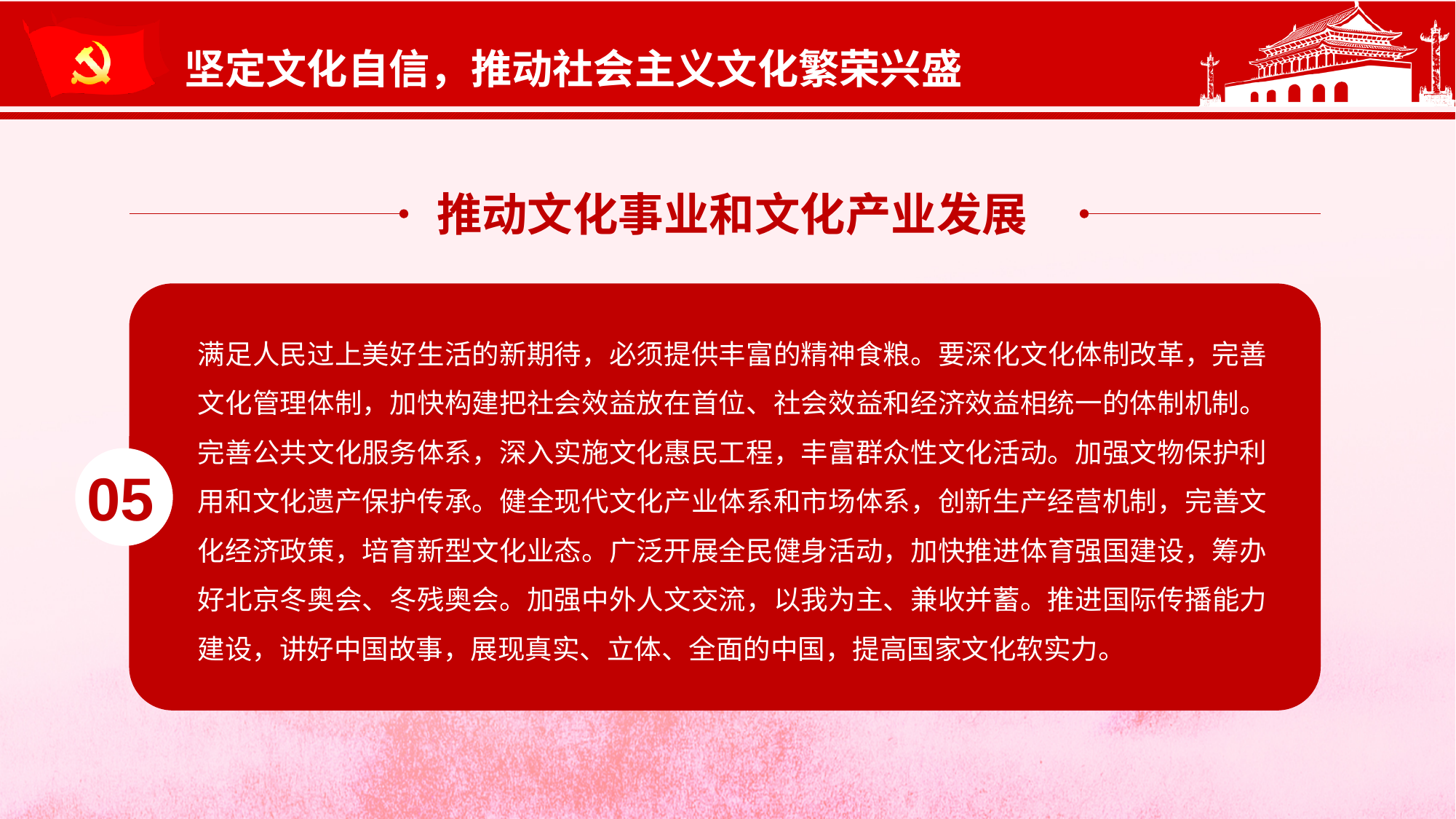

坚定文化自信，推动社会主义文化繁荣兴盛
推动文化事业和文化产业发展

满足人民过上美好生活的新期待，必须提供丰富的精神食粮。要深化文化体制改革，完善文化管理体制，加快构建把社会效益放在首位、社会效益和经济效益相统一的体制机制。完善公共文化服务体系，深入实施文化惠民工程，丰富群众性文化活动。加强文物保护利用和文化遗产保护传承。健全现代文化产业体系和市场体系，创新生产经营机制，完善文化经济政策，培育新型文化业态。广泛开展全民健身活动，加快推进体育强国建设，筹办好北京冬奥会、冬残奥会。加强中外人文交流，以我为主、兼收并蓄。推进国际传播能力建设，讲好中国故事，展现真实、立体、全面的中国，提高国家文化软实力。

05